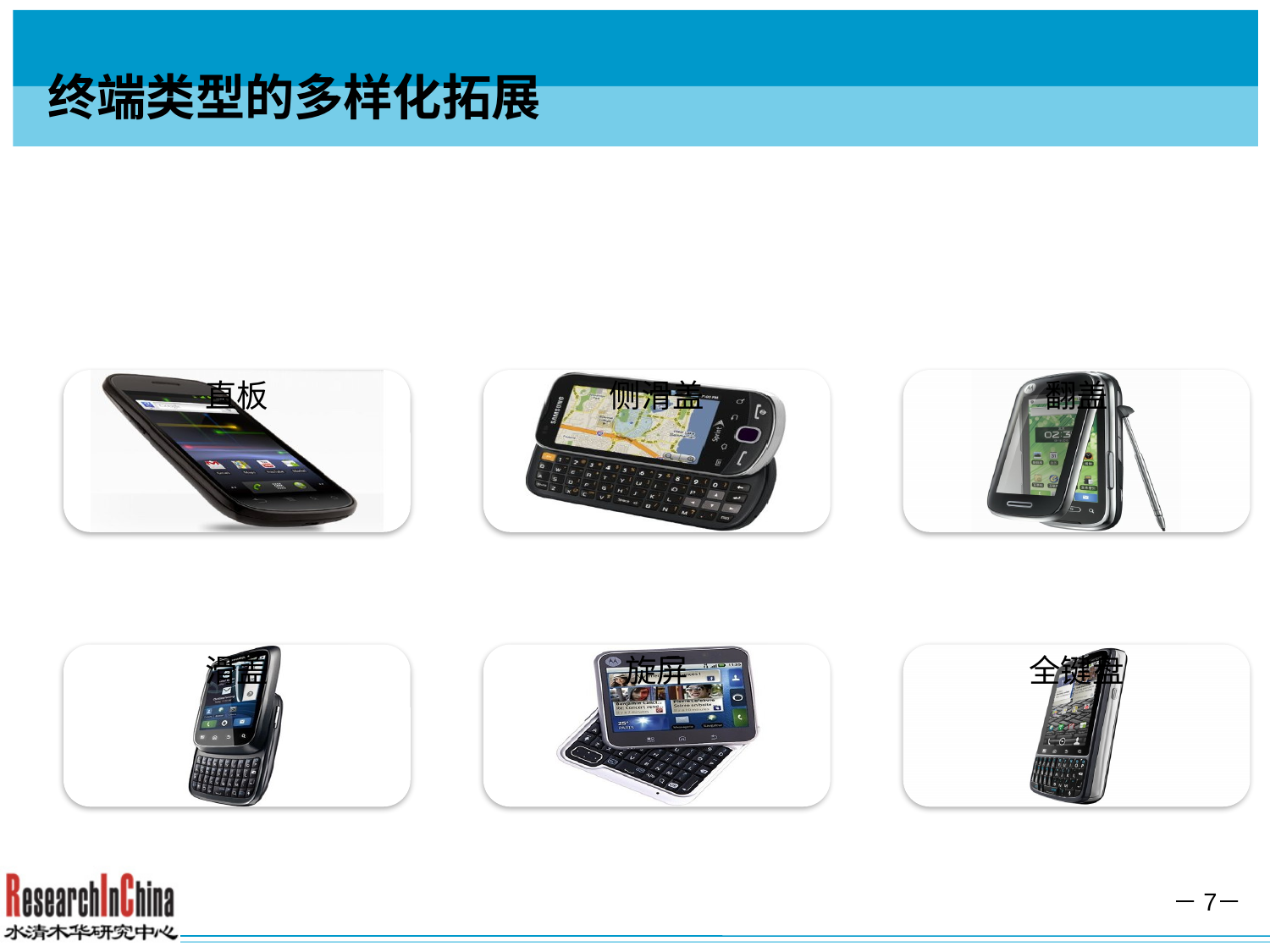

# 终端类型的多样化拓展
直板
滑盖
旋屏
全键盘
侧滑盖
翻盖
－7－